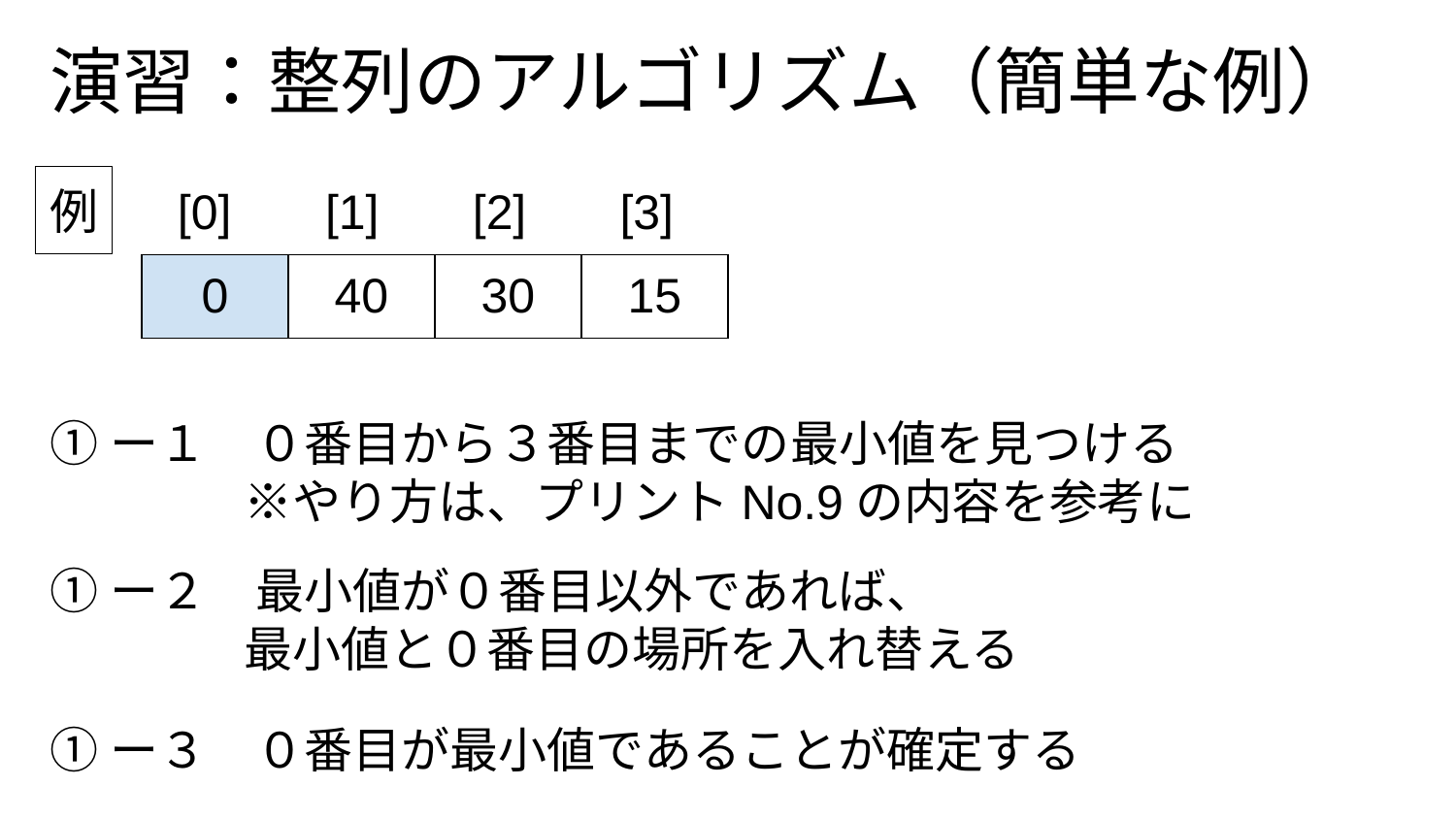

# 演習：整列のアルゴリズム（簡単な例）
例
[0]
[1]
[2]
[3]
| 0 | 40 | 30 | 15 |
| --- | --- | --- | --- |
①ー１　０番目から３番目までの最小値を見つける
　　　　※やり方は、プリントNo.9の内容を参考に
①ー２　最小値が０番目以外であれば、
　　　　最小値と０番目の場所を入れ替える
①ー３　０番目が最小値であることが確定する